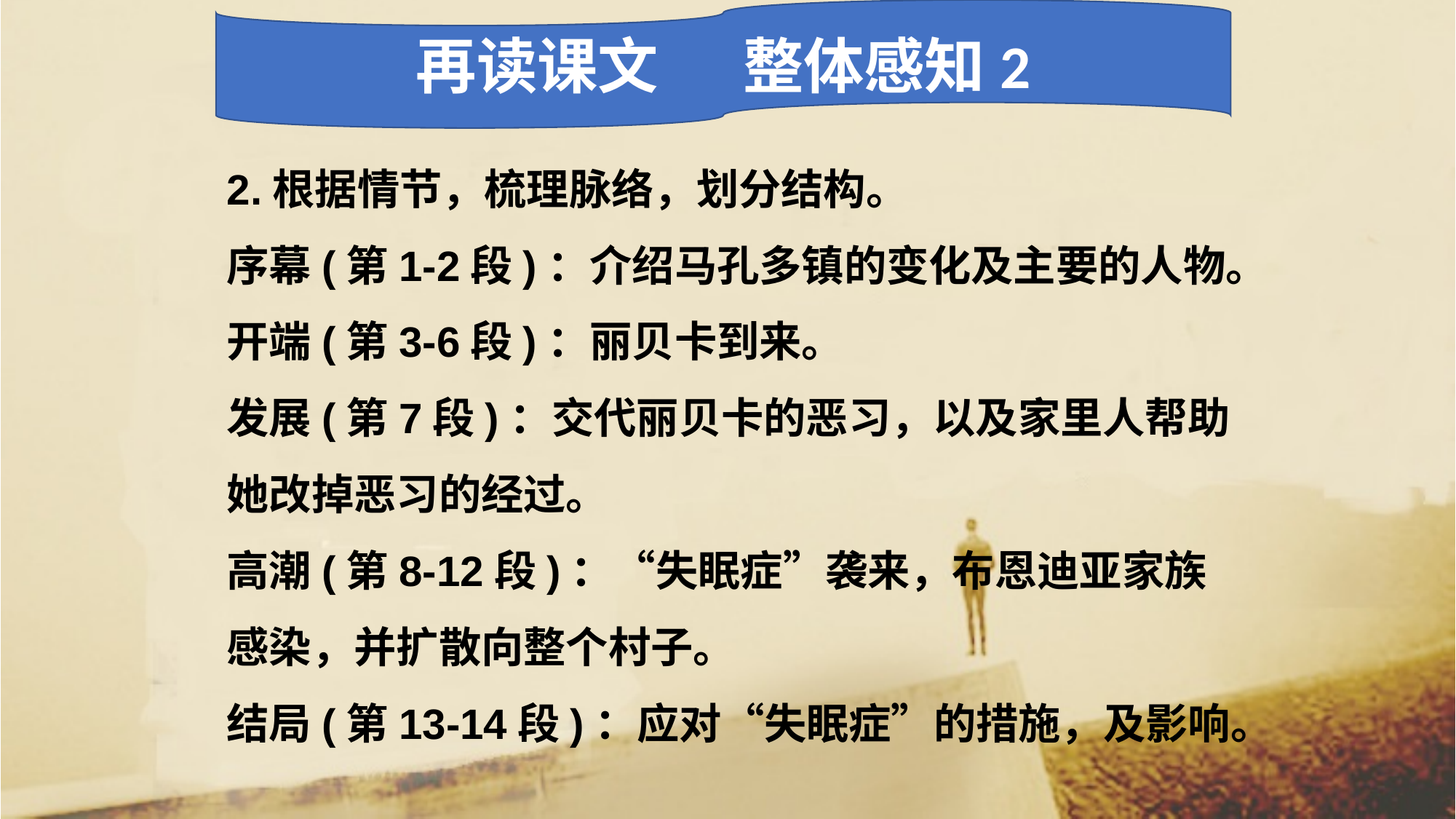

再读课文     整体感知2
2.根据情节，梳理脉络，划分结构。
序幕(第1-2段)：介绍马孔多镇的变化及主要的人物。
开端(第3-6段)：丽贝卡到来。
发展(第7段)：交代丽贝卡的恶习，以及家里人帮助她改掉恶习的经过。
高潮(第8-12段)：“失眠症”袭来，布恩迪亚家族感染，并扩散向整个村子。
结局(第13-14段)：应对“失眠症”的措施，及影响。